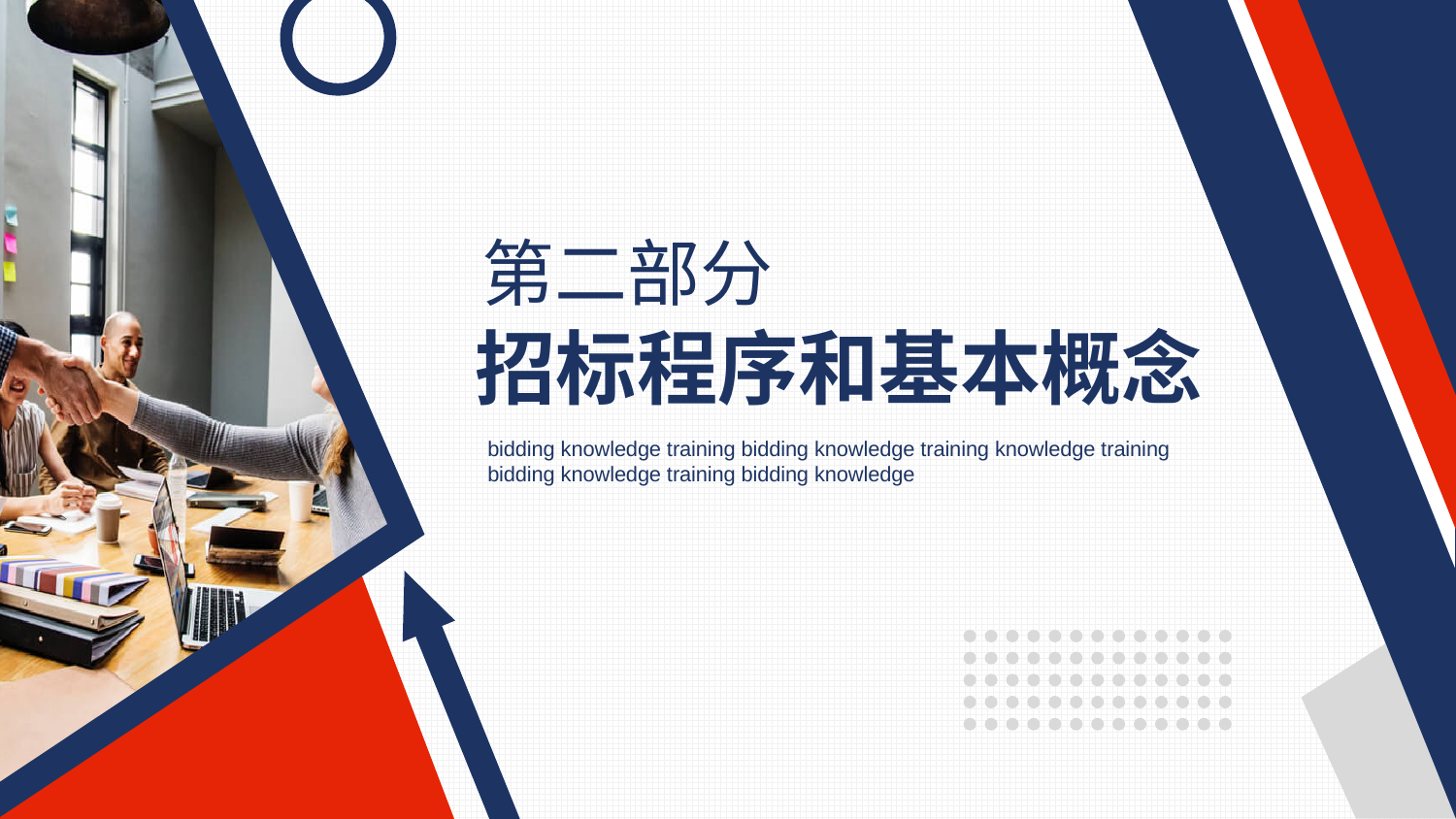

第二部分
招标程序和基本概念
bidding knowledge training bidding knowledge training knowledge training bidding knowledge training bidding knowledge